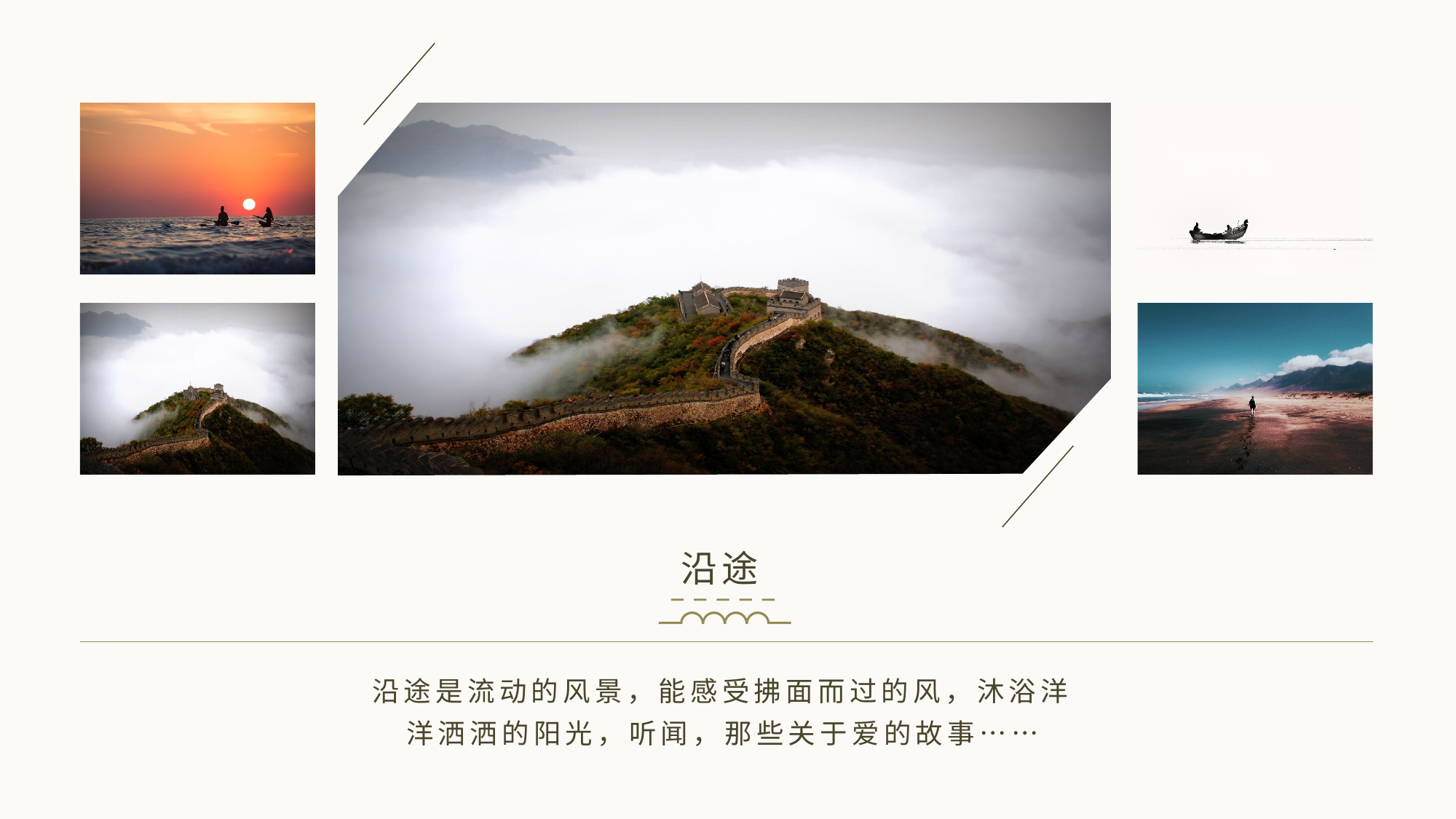

沿途

沿途是流动的风景，能感受拂面而过的风，沐浴洋洋洒洒的阳光，听闻，那些关于爱的故事……
延迟符